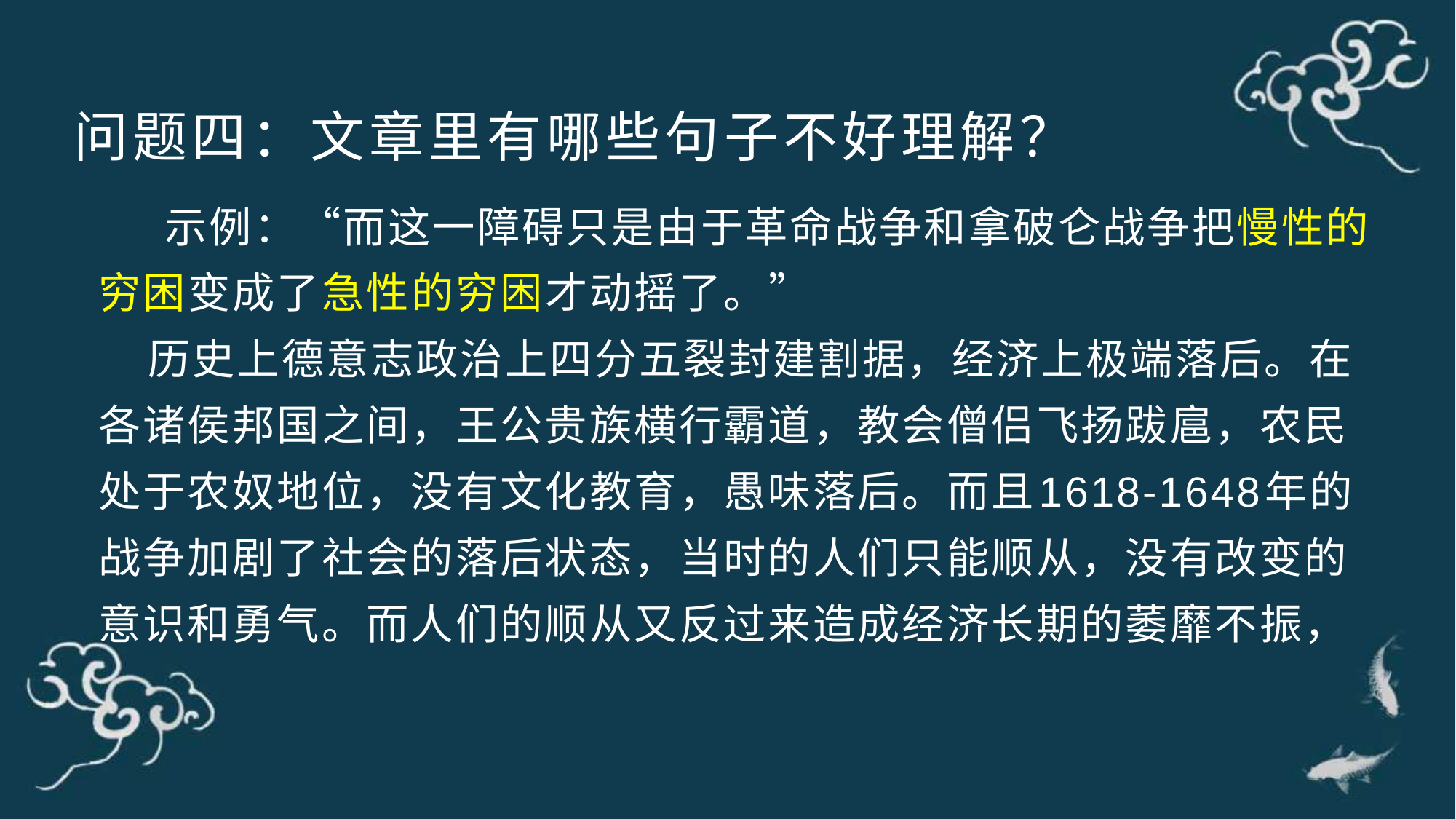

# 问题四：文章里有哪些句子不好理解？
           示例：“而这一障碍只是由于革命战争和拿破仑战争把慢性的穷困变成了急性的穷困才动摇了。”
    历史上德意志政治上四分五裂封建割据，经济上极端落后。在各诸侯邦国之间，王公贵族横行霸道，教会僧侣飞扬跋扈，农民处于农奴地位，没有文化教育，愚味落后。而且1618-1648年的战争加剧了社会的落后状态，当时的人们只能顺从，没有改变的意识和勇气。而人们的顺从又反过来造成经济长期的萎靡不振，